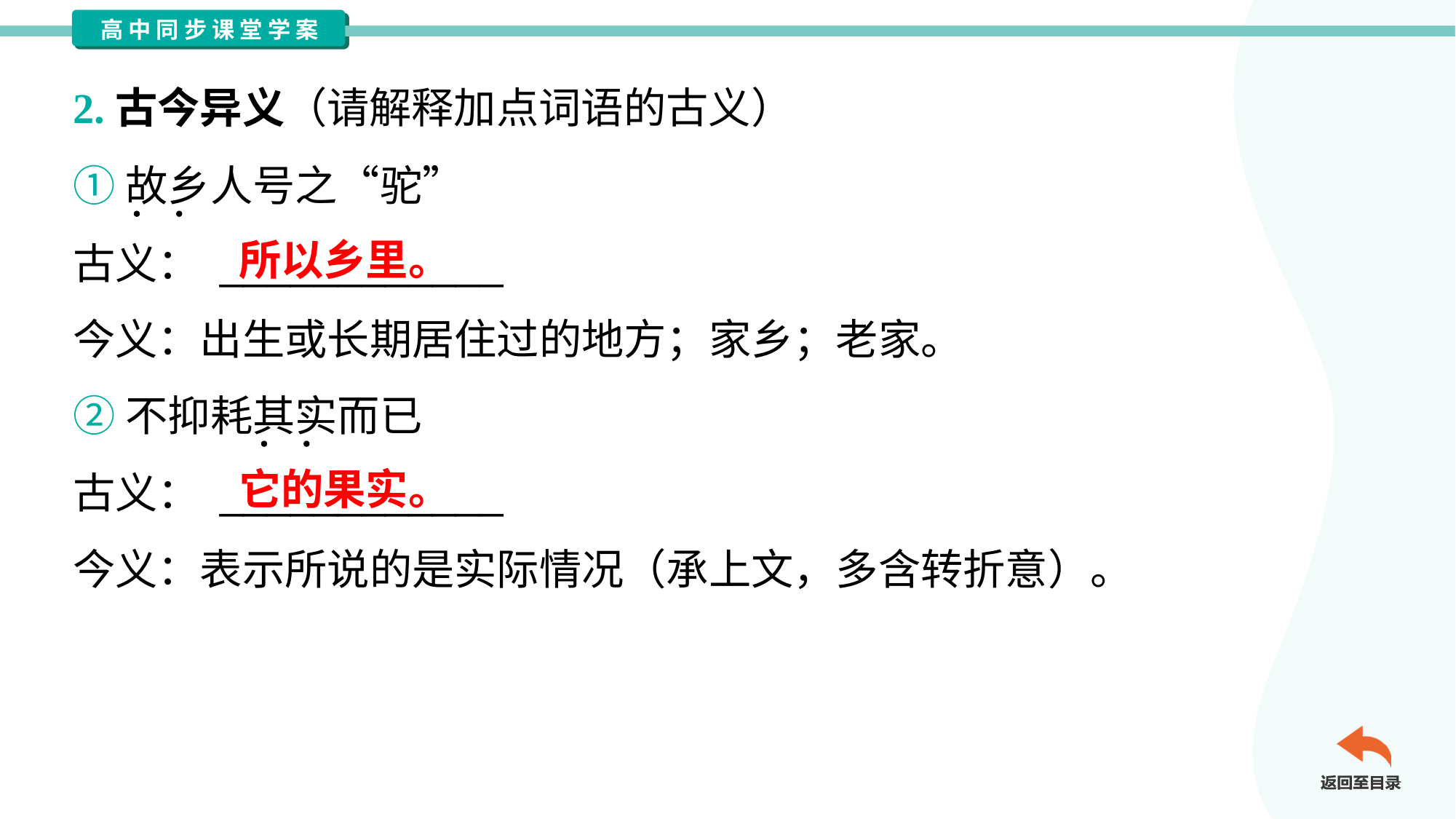

2.古今异义（请解释加点词语的古义）
①故乡人号之“驼”
古义： ____________
今义：出生或长期居住过的地方；家乡；老家。
所以乡里。

②不抑耗其实而已
古义： ____________
今义：表示所说的是实际情况（承上文，多含转折意）。
它的果实。